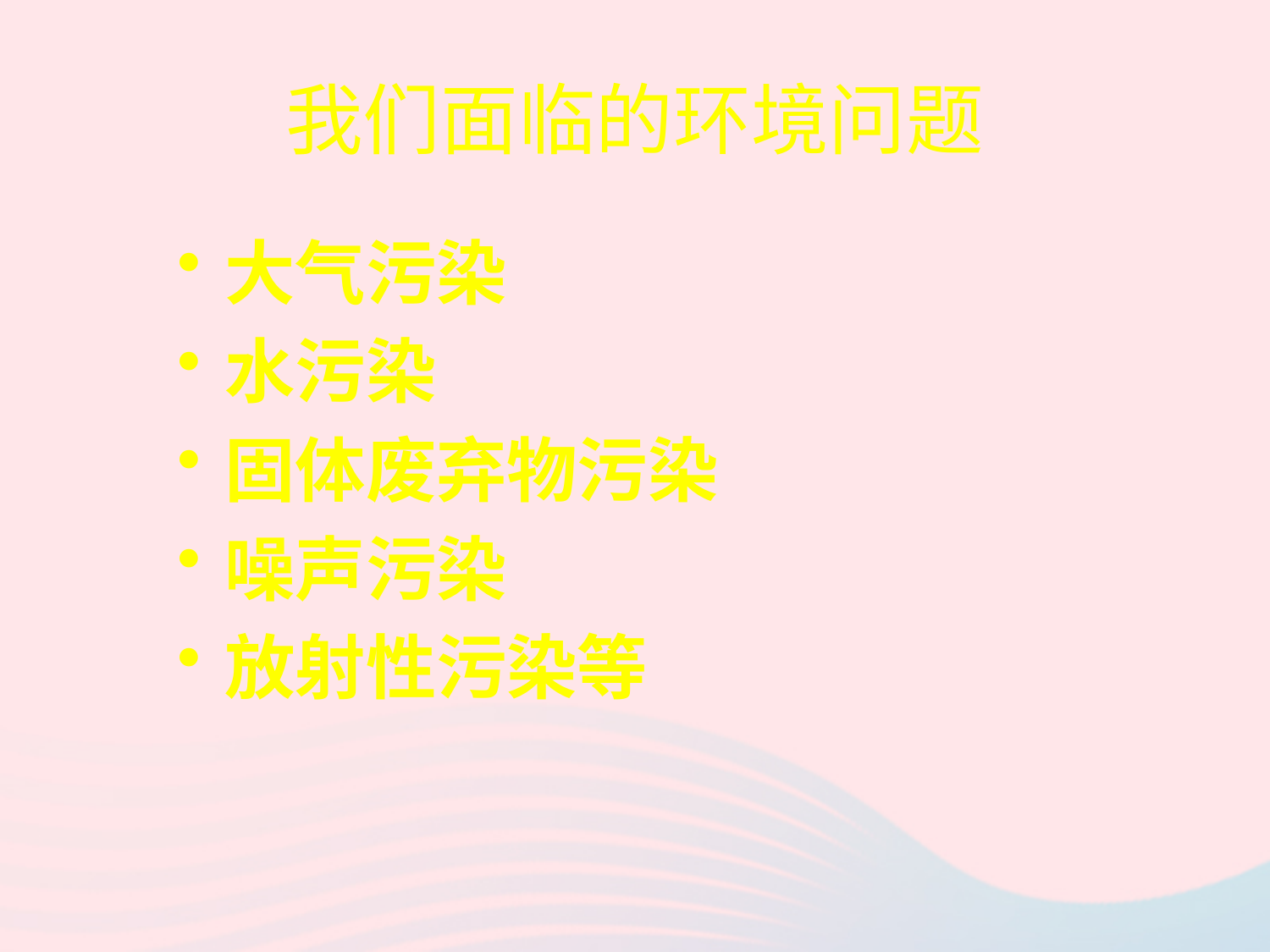

# 我们面临的环境问题
大气污染
水污染
固体废弃物污染
噪声污染
放射性污染等